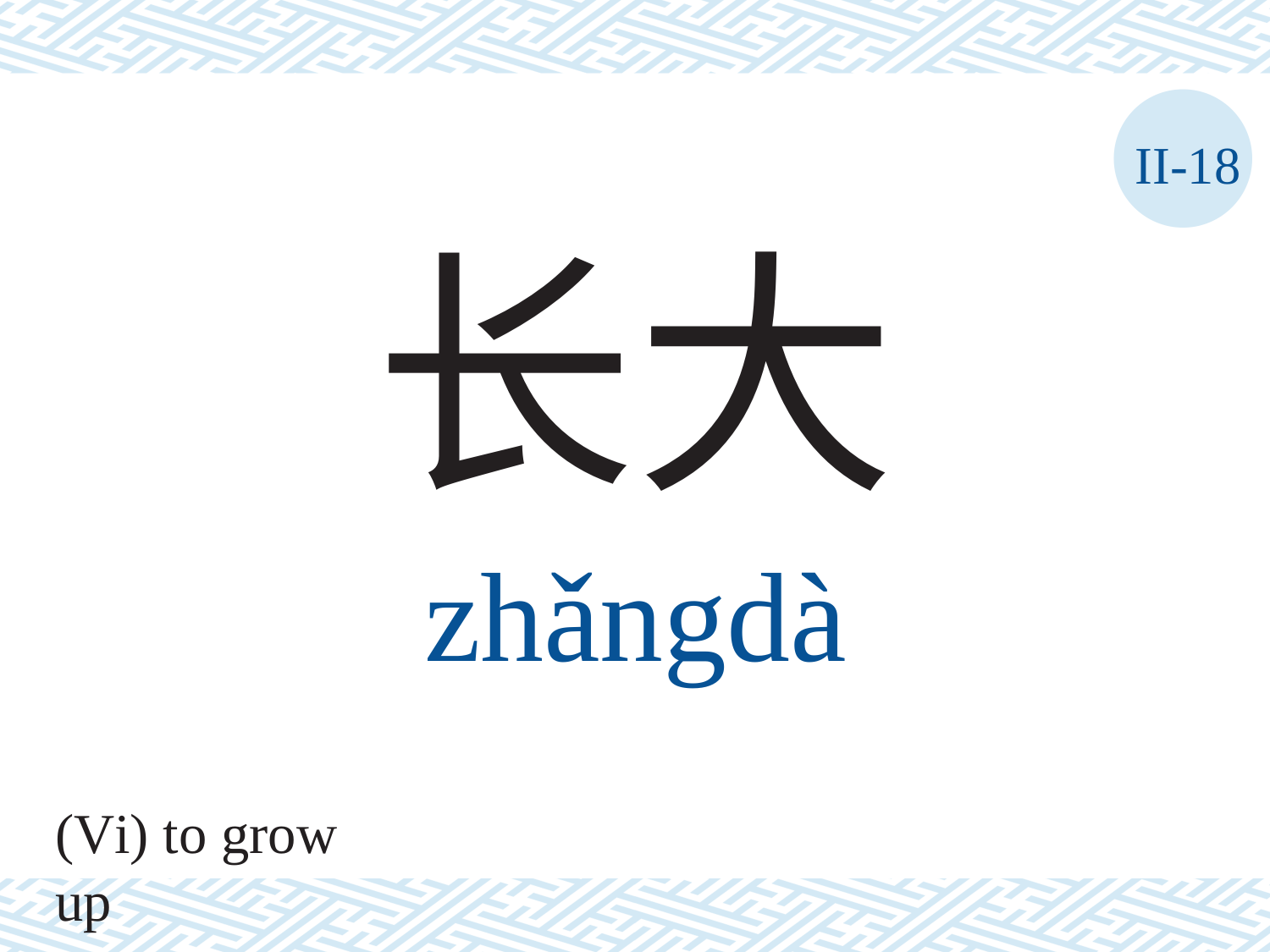

II-18
长大
zhǎngdà
(Vi) to grow up